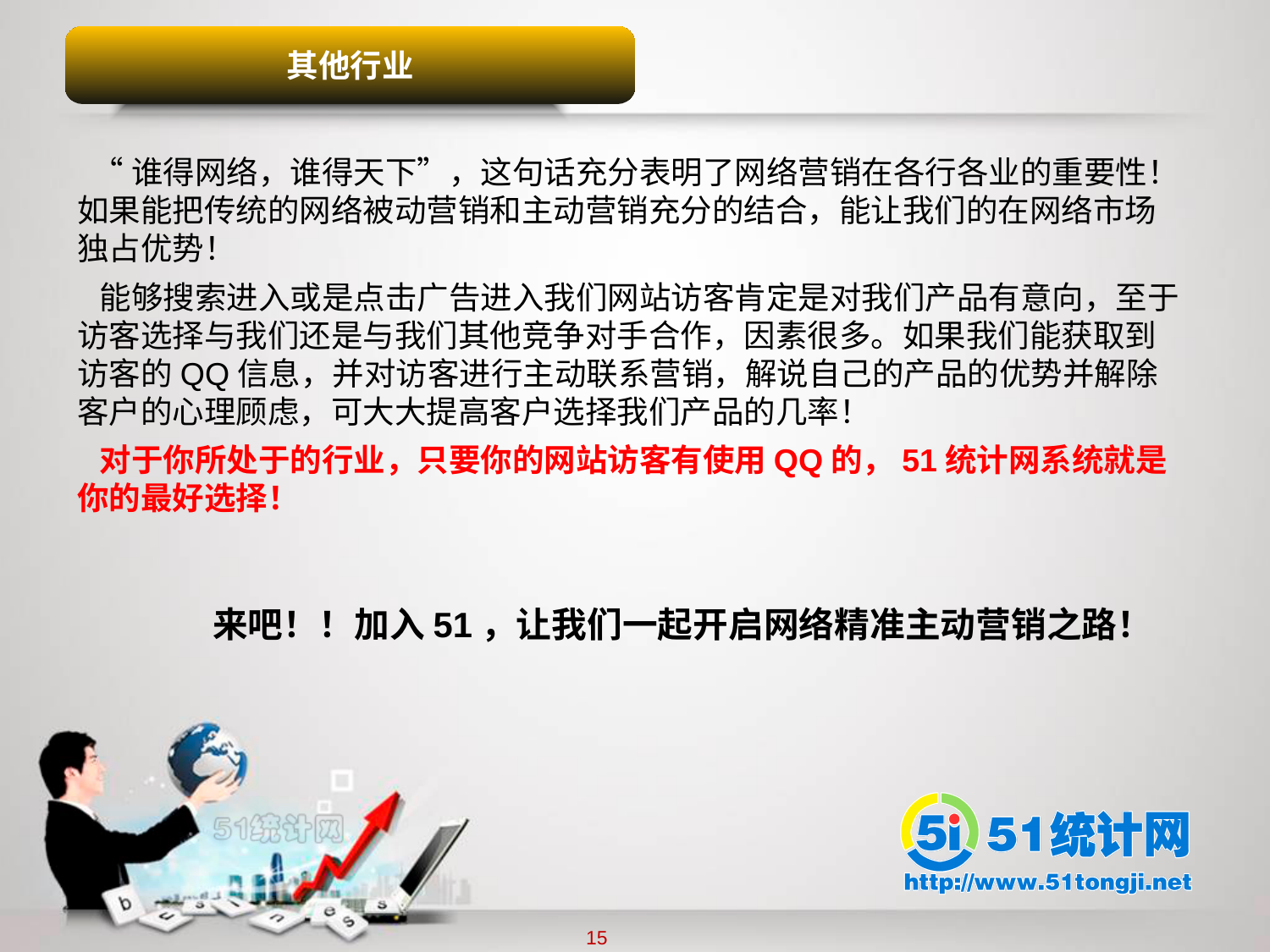

其他行业

  “谁得网络，谁得天下”，这句话充分表明了网络营销在各行各业的重要性！如果能把传统的网络被动营销和主动营销充分的结合，能让我们的在网络市场独占优势！
  能够搜索进入或是点击广告进入我们网站访客肯定是对我们产品有意向，至于访客选择与我们还是与我们其他竞争对手合作，因素很多。如果我们能获取到访客的QQ信息，并对访客进行主动联系营销，解说自己的产品的优势并解除客户的心理顾虑，可大大提高客户选择我们产品的几率！
  对于你所处于的行业，只要你的网站访客有使用QQ的，51统计网系统就是你的最好选择！
来吧！！加入51，让我们一起开启网络精准主动营销之路！